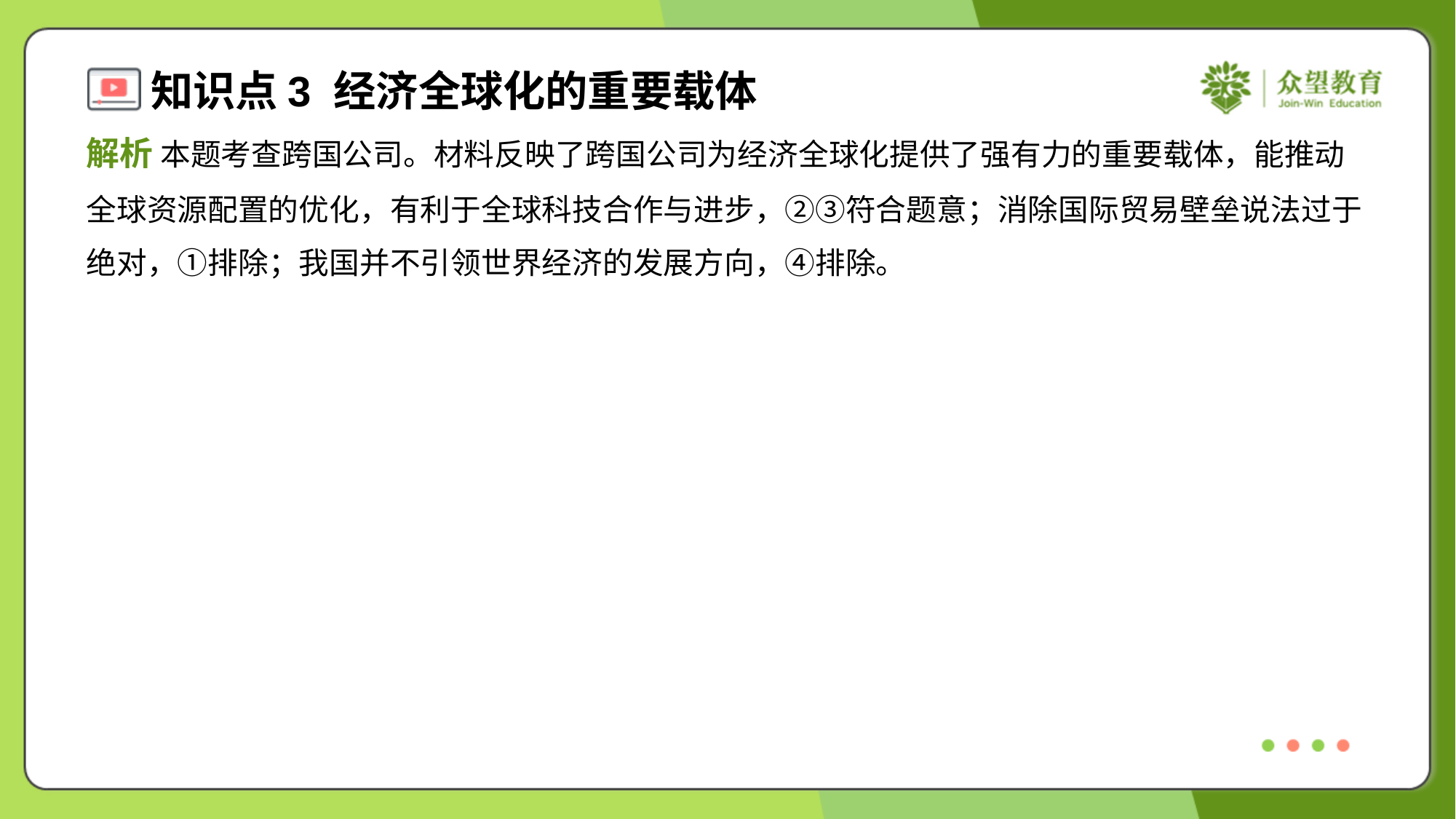

解析 本题考查跨国公司。材料反映了跨国公司为经济全球化提供了强有力的重要载体，能推动
全球资源配置的优化，有利于全球科技合作与进步，②③符合题意；消除国际贸易壁垒说法过于
绝对，①排除；我国并不引领世界经济的发展方向，④排除。